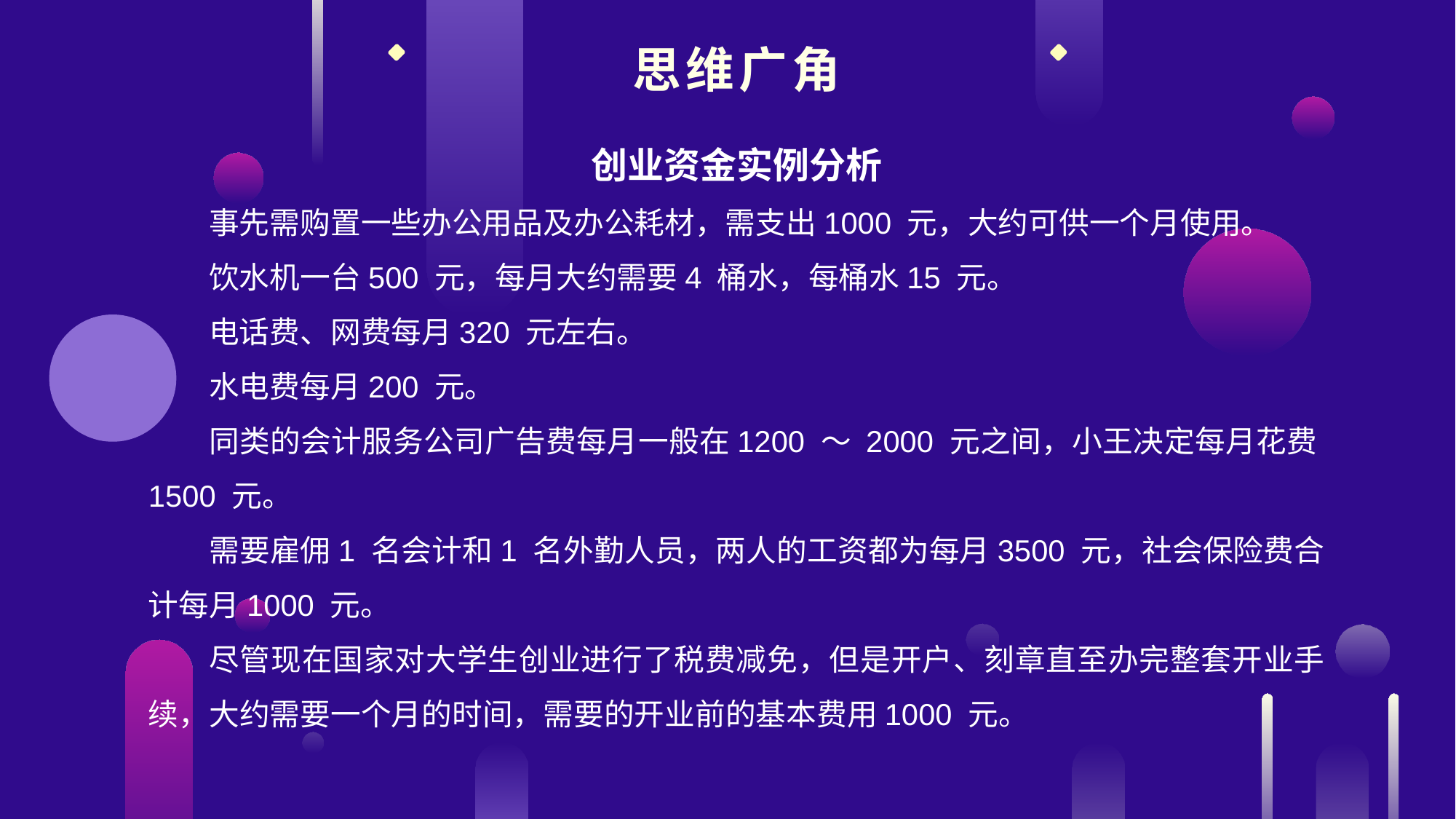

思维广角

创业资金实例分析
事先需购置一些办公用品及办公耗材，需支出1000 元，大约可供一个月使用。
饮水机一台500 元，每月大约需要4 桶水，每桶水15 元。
电话费、网费每月320 元左右。
水电费每月200 元。
同类的会计服务公司广告费每月一般在1200 ～ 2000 元之间，小王决定每月花费1500 元。
需要雇佣1 名会计和1 名外勤人员，两人的工资都为每月3500 元，社会保险费合计每月1000 元。
尽管现在国家对大学生创业进行了税费减免，但是开户、刻章直至办完整套开业手续，大约需要一个月的时间，需要的开业前的基本费用1000 元。